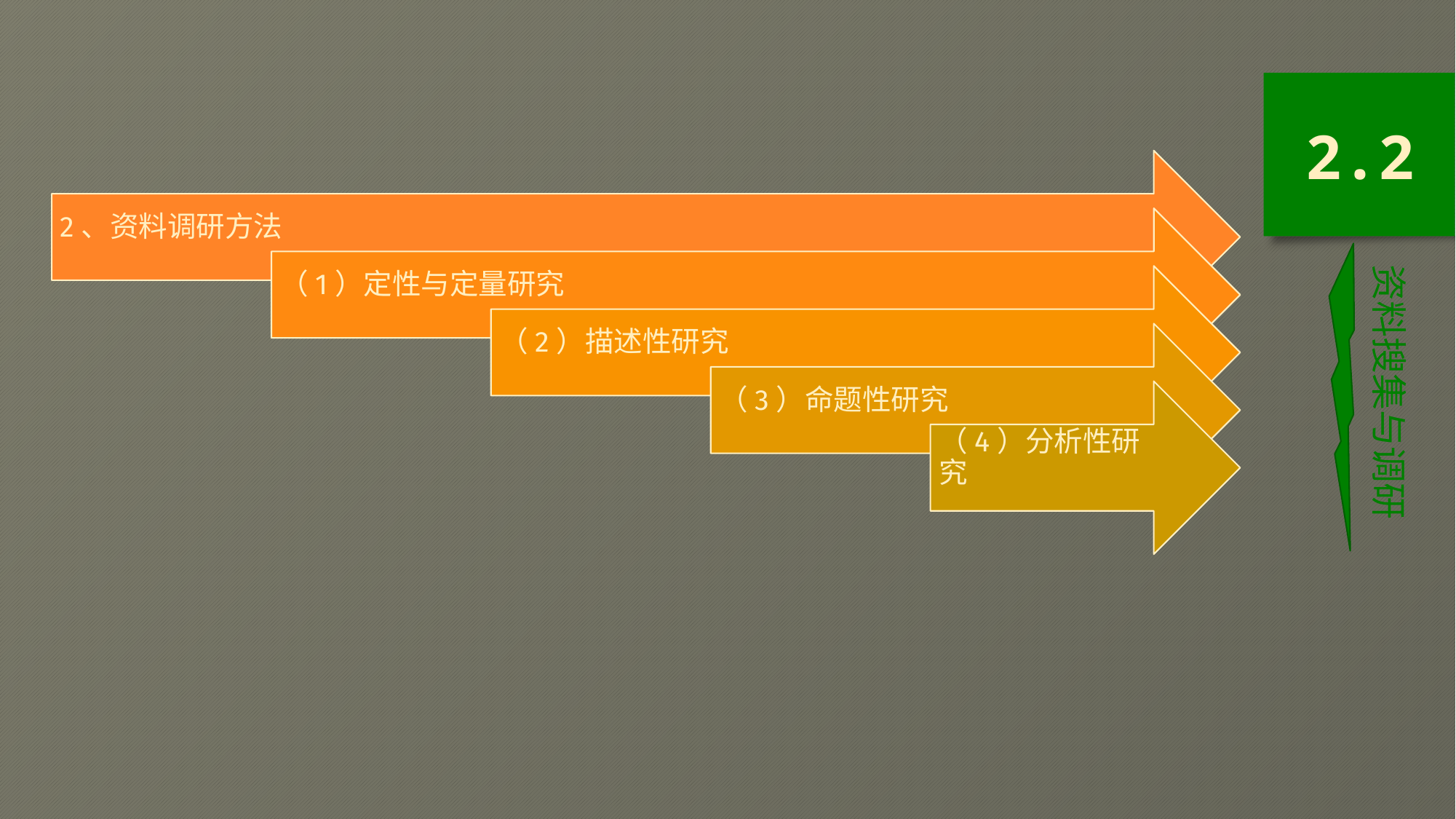

2、资料调研方法
（1）定性与定量研究
（2）描述性研究
（3）命题性研究
（4）分析性研究
2.2

资料搜集与调研